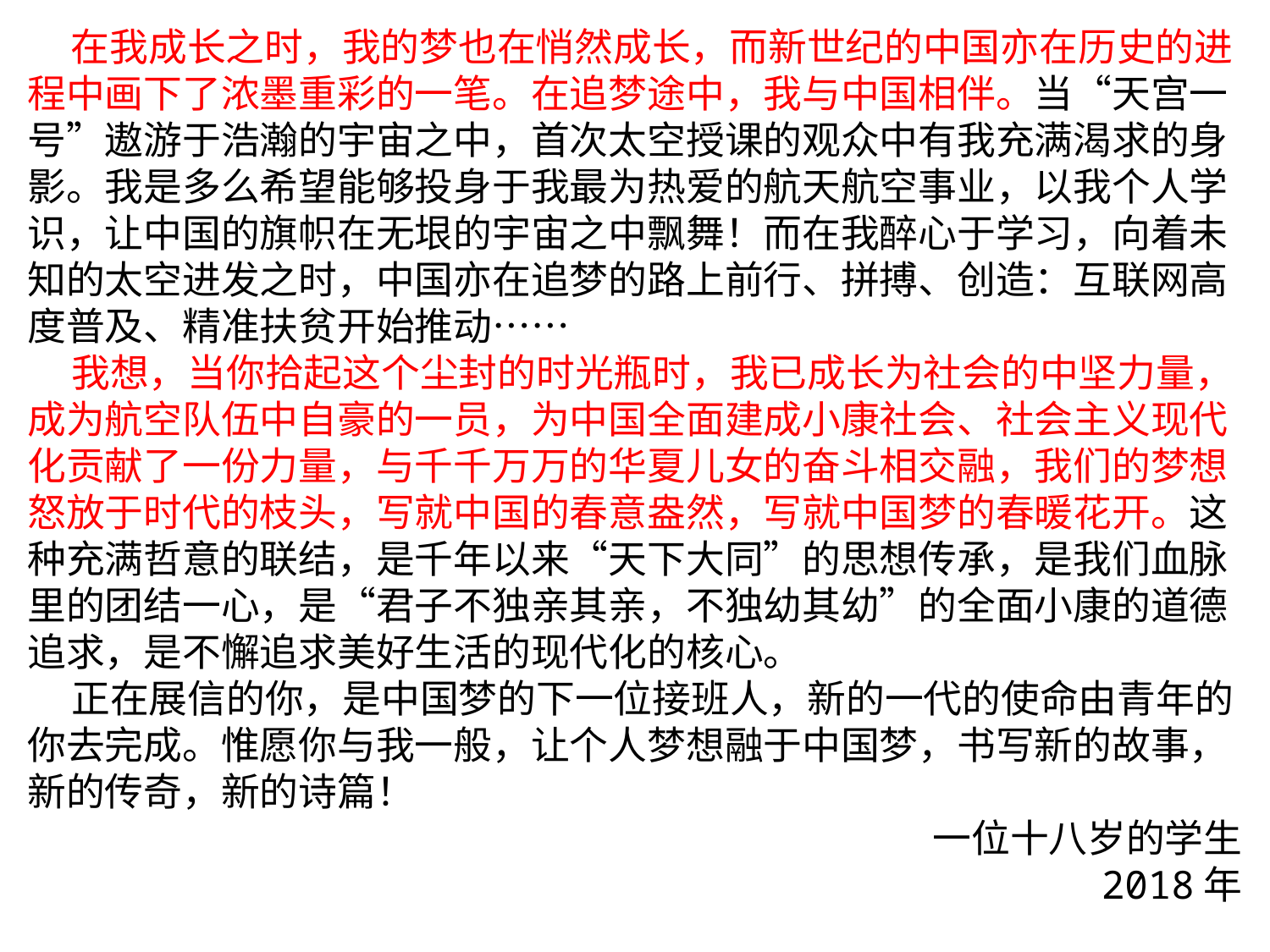

在我成长之时，我的梦也在悄然成长，而新世纪的中国亦在历史的进程中画下了浓墨重彩的一笔。在追梦途中，我与中国相伴。当“天宫一号”遨游于浩瀚的宇宙之中，首次太空授课的观众中有我充满渴求的身影。我是多么希望能够投身于我最为热爱的航天航空事业，以我个人学识，让中国的旗帜在无垠的宇宙之中飘舞！而在我醉心于学习，向着未知的太空进发之时，中国亦在追梦的路上前行、拼搏、创造：互联网高度普及、精准扶贫开始推动……
    我想，当你拾起这个尘封的时光瓶时，我已成长为社会的中坚力量，成为航空队伍中自豪的一员，为中国全面建成小康社会、社会主义现代化贡献了一份力量，与千千万万的华夏儿女的奋斗相交融，我们的梦想怒放于时代的枝头，写就中国的春意盎然，写就中国梦的春暖花开。这种充满哲意的联结，是千年以来“天下大同”的思想传承，是我们血脉里的团结一心，是“君子不独亲其亲，不独幼其幼”的全面小康的道德追求，是不懈追求美好生活的现代化的核心。
    正在展信的你，是中国梦的下一位接班人，新的一代的使命由青年的你去完成。惟愿你与我一般，让个人梦想融于中国梦，书写新的故事，新的传奇，新的诗篇！
                                     一位十八岁的学生
                                       2018年